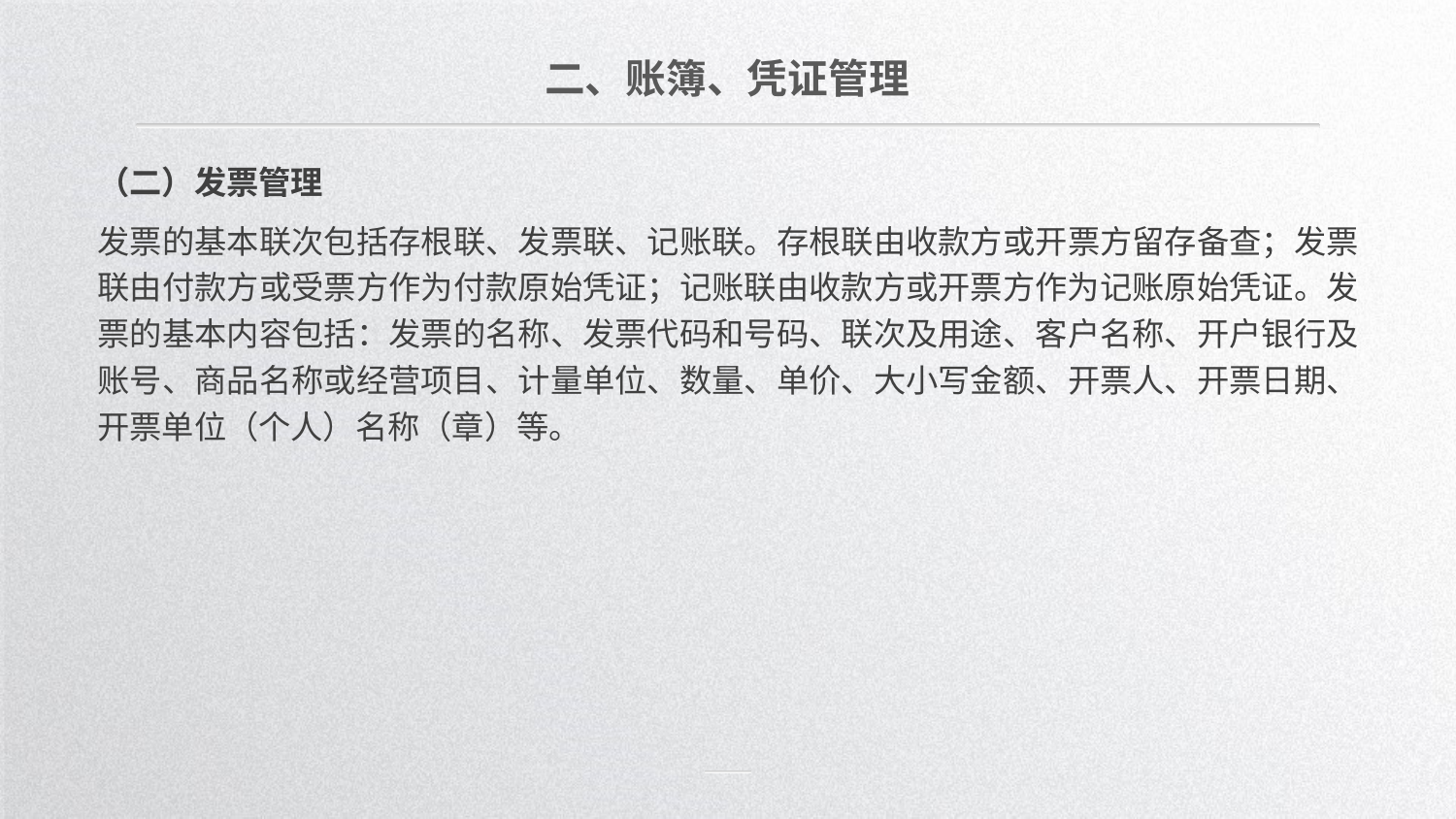

二、账簿、凭证管理
（二）发票管理
发票的基本联次包括存根联、发票联、记账联。存根联由收款方或开票方留存备查；发票联由付款方或受票方作为付款原始凭证；记账联由收款方或开票方作为记账原始凭证。发票的基本内容包括：发票的名称、发票代码和号码、联次及用途、客户名称、开户银行及账号、商品名称或经营项目、计量单位、数量、单价、大小写金额、开票人、开票日期、开票单位（个人）名称（章）等。